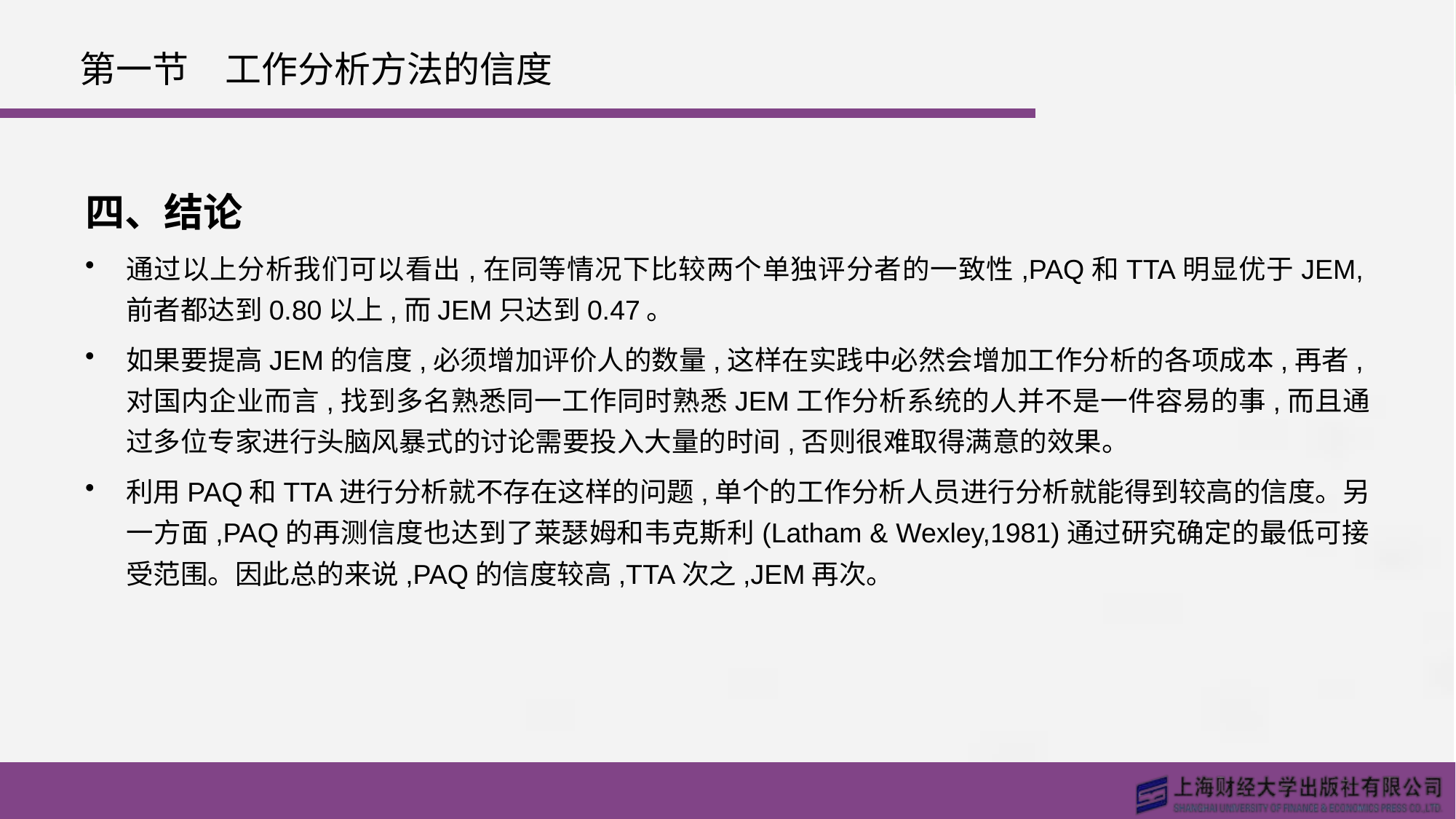

# 第一节　工作分析方法的信度
四、结论
通过以上分析我们可以看出,在同等情况下比较两个单独评分者的一致性,PAQ和TTA明显优于JEM,前者都达到0.80以上,而JEM只达到0.47。
如果要提高JEM的信度,必须增加评价人的数量,这样在实践中必然会增加工作分析的各项成本,再者,对国内企业而言,找到多名熟悉同一工作同时熟悉JEM工作分析系统的人并不是一件容易的事,而且通过多位专家进行头脑风暴式的讨论需要投入大量的时间,否则很难取得满意的效果。
利用PAQ和TTA进行分析就不存在这样的问题,单个的工作分析人员进行分析就能得到较高的信度。另一方面,PAQ的再测信度也达到了莱瑟姆和韦克斯利(Latham & Wexley,1981)通过研究确定的最低可接受范围。因此总的来说,PAQ的信度较高,TTA次之,JEM再次。